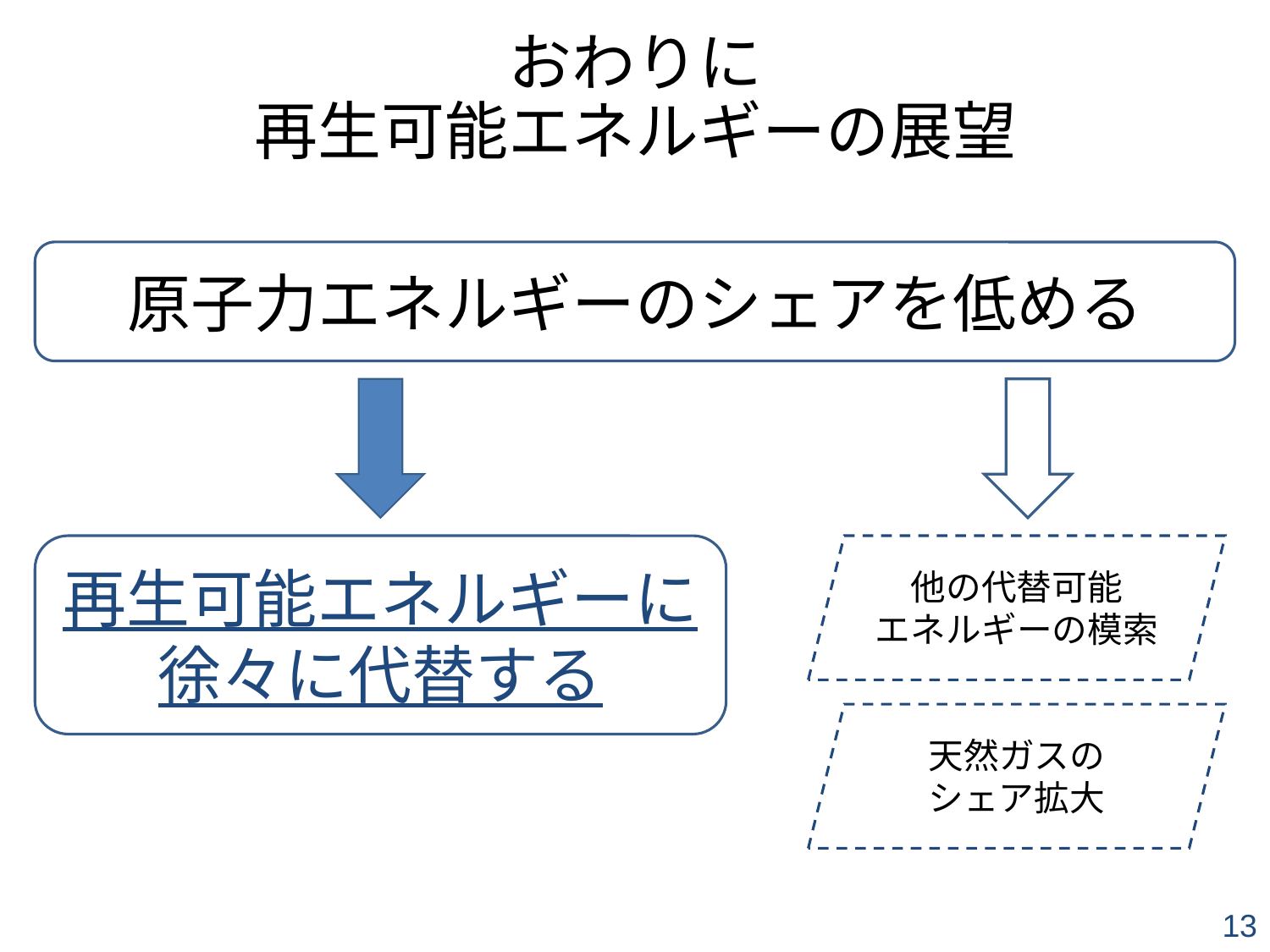

# おわりに 再生可能エネルギーの展望
原子力エネルギーのシェアを低める

再生可能エネルギーに
徐々に代替する
他の代替可能
エネルギーの模索
天然ガスの
シェア拡大
13